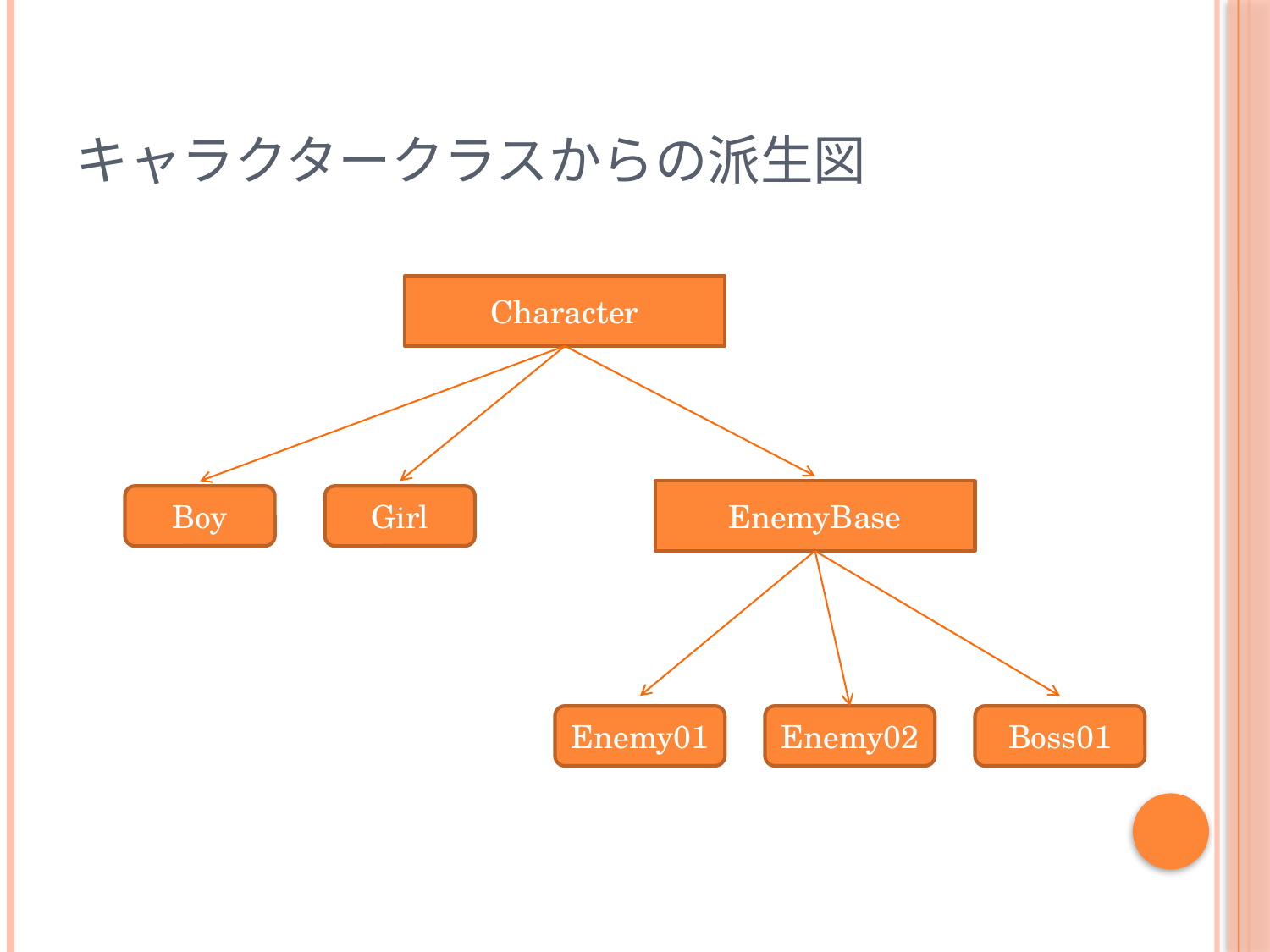

# キャラクタークラスからの派生図
Character
EnemyBase
Boy
Girl
Enemy01
Enemy02
Boss01